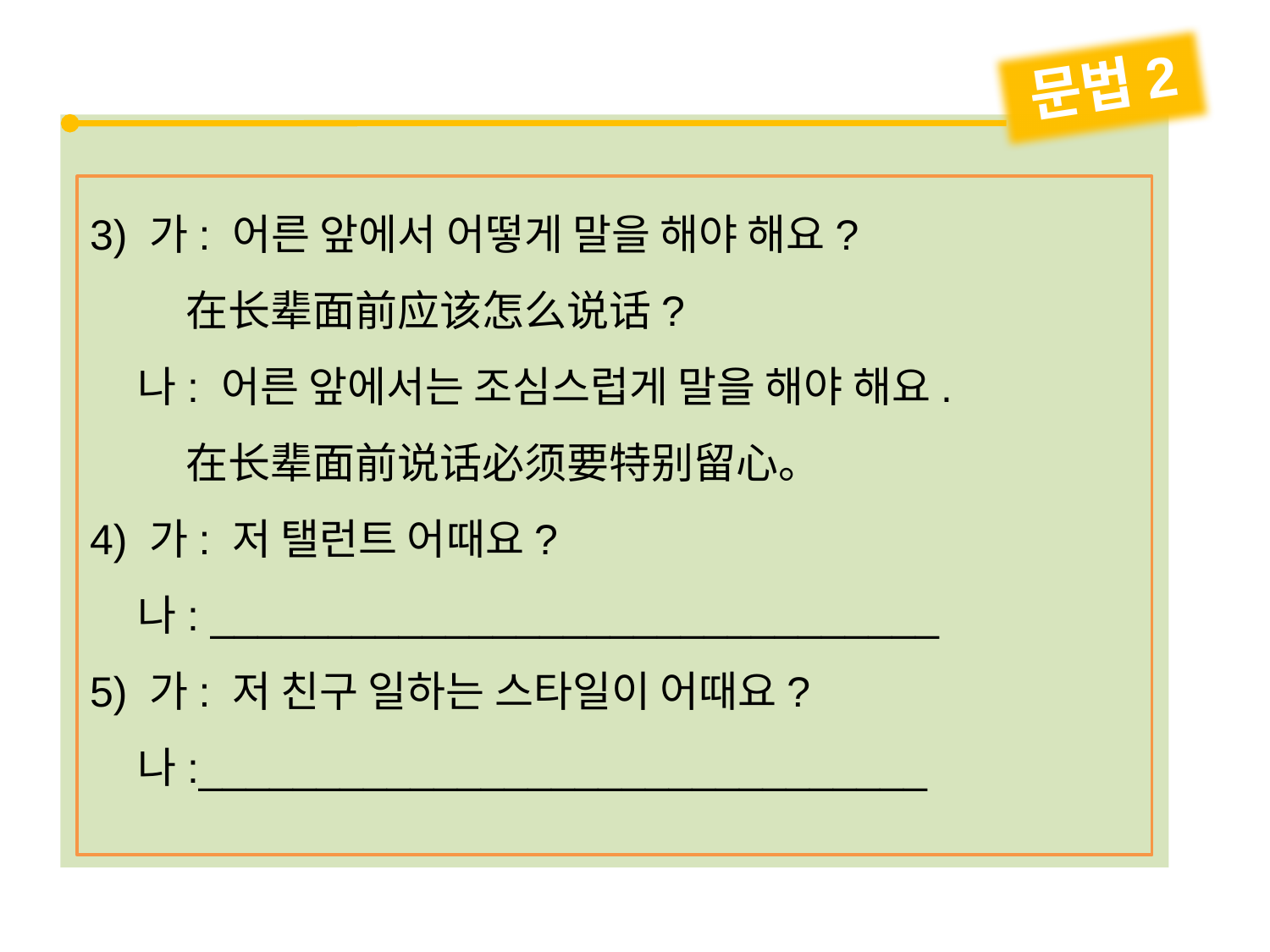

문법2

3) 가: 어른 앞에서 어떻게 말을 해야 해요?
         在长辈面前应该怎么说话?
    나: 어른 앞에서는 조심스럽게 말을 해야 해요.
         在长辈面前说话必须要特别留心。
4) 가: 저 탤런트 어때요?
    나: _______________________________
5) 가: 저 친구 일하는 스타일이 어때요?
    나:_______________________________